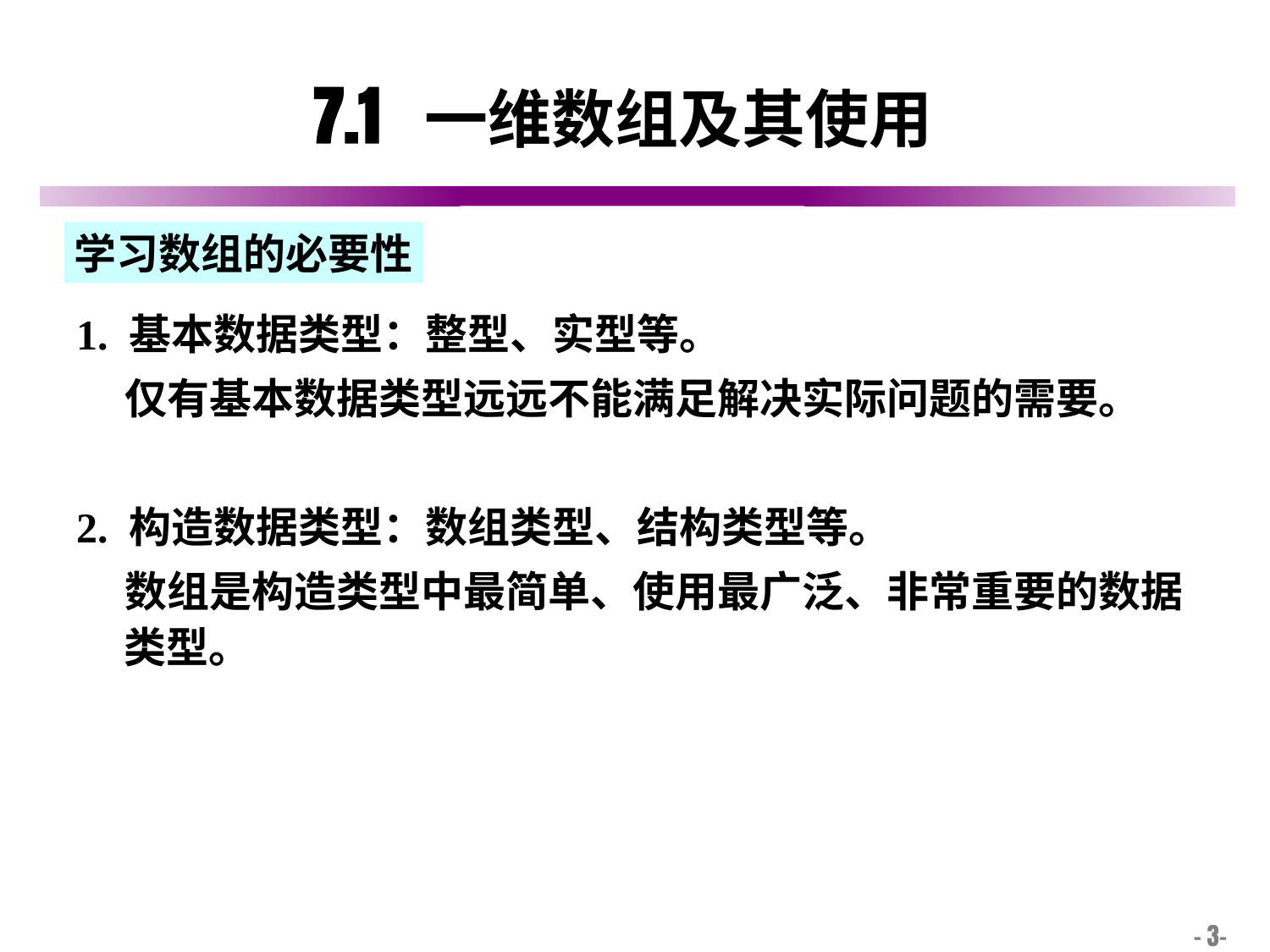

# 7.1  一维数组及其使用
学习数组的必要性
1. 基本数据类型：整型、实型等。
    仅有基本数据类型远远不能满足解决实际问题的需要。

2. 构造数据类型：数组类型、结构类型等。
    数组是构造类型中最简单、使用最广泛、非常重要的数据类型。
 - 3-